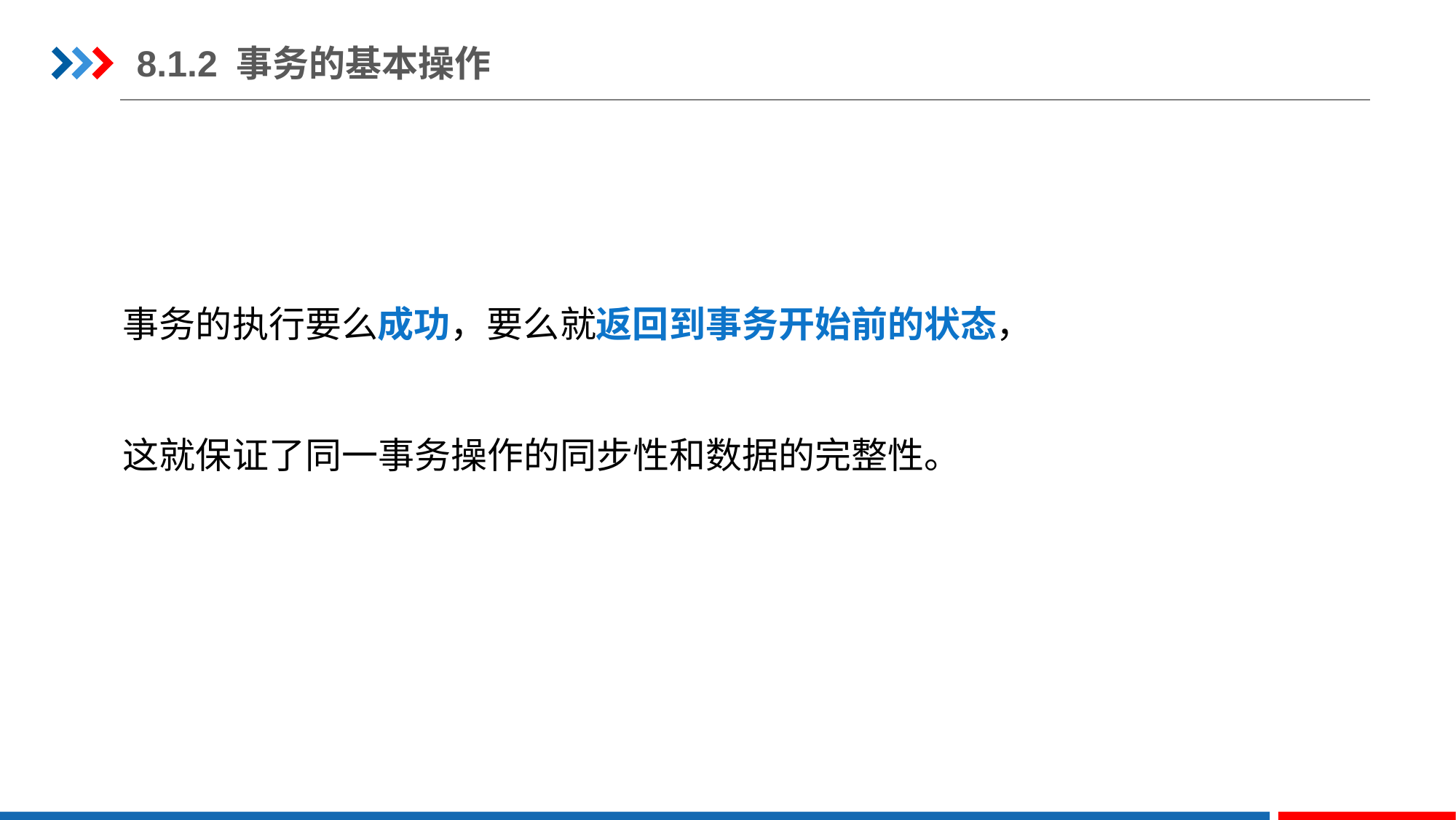

8.1.2 事务的基本操作
事务的执行要么成功，要么就返回到事务开始前的状态，

这就保证了同一事务操作的同步性和数据的完整性。